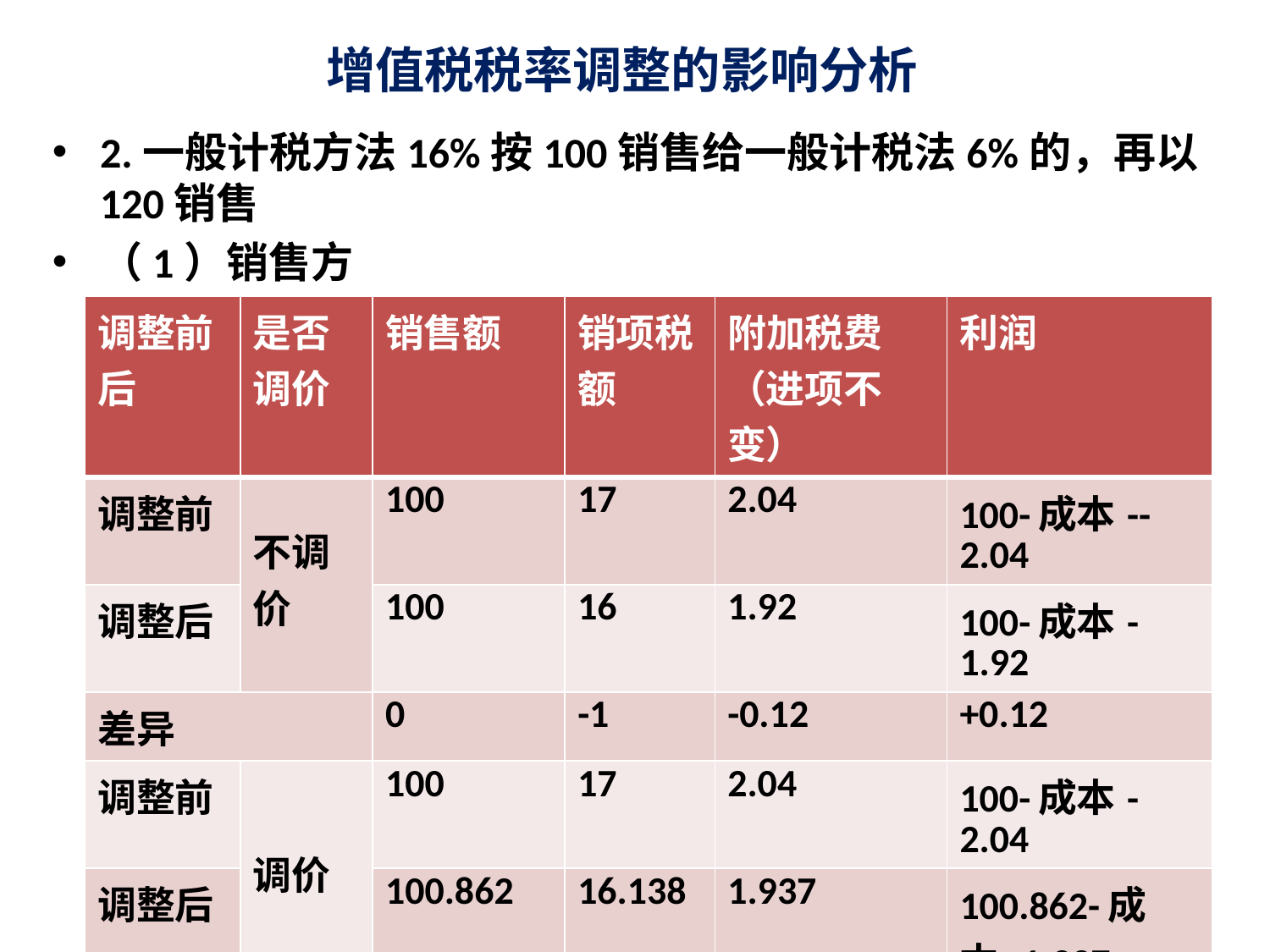

# 增值税税率调整的影响分析
2.一般计税方法16%按100销售给一般计税法6%的，再以120销售
（1）销售方

| 调整前后 | 是否调价 | 销售额 | 销项税额 | 附加税费（进项不变） | 利润 |
| --- | --- | --- | --- | --- | --- |
| 调整前 | 不调价 | 100 | 17 | 2.04 | 100-成本--2.04 |
| 调整后 |  | 100 | 16 | 1.92 | 100-成本-1.92 |
| 差异 |  | 0 | -1 | -0.12 | +0.12 |
| 调整前 | 调价 | 100 | 17 | 2.04 | 100-成本-2.04 |
| 调整后 |  | 100.862 | 16.138 | 1.937 | 100.862-成本-1.937 |
| 差异 |  | +0.862 | -0.862 | -0.103 | +0.965 |